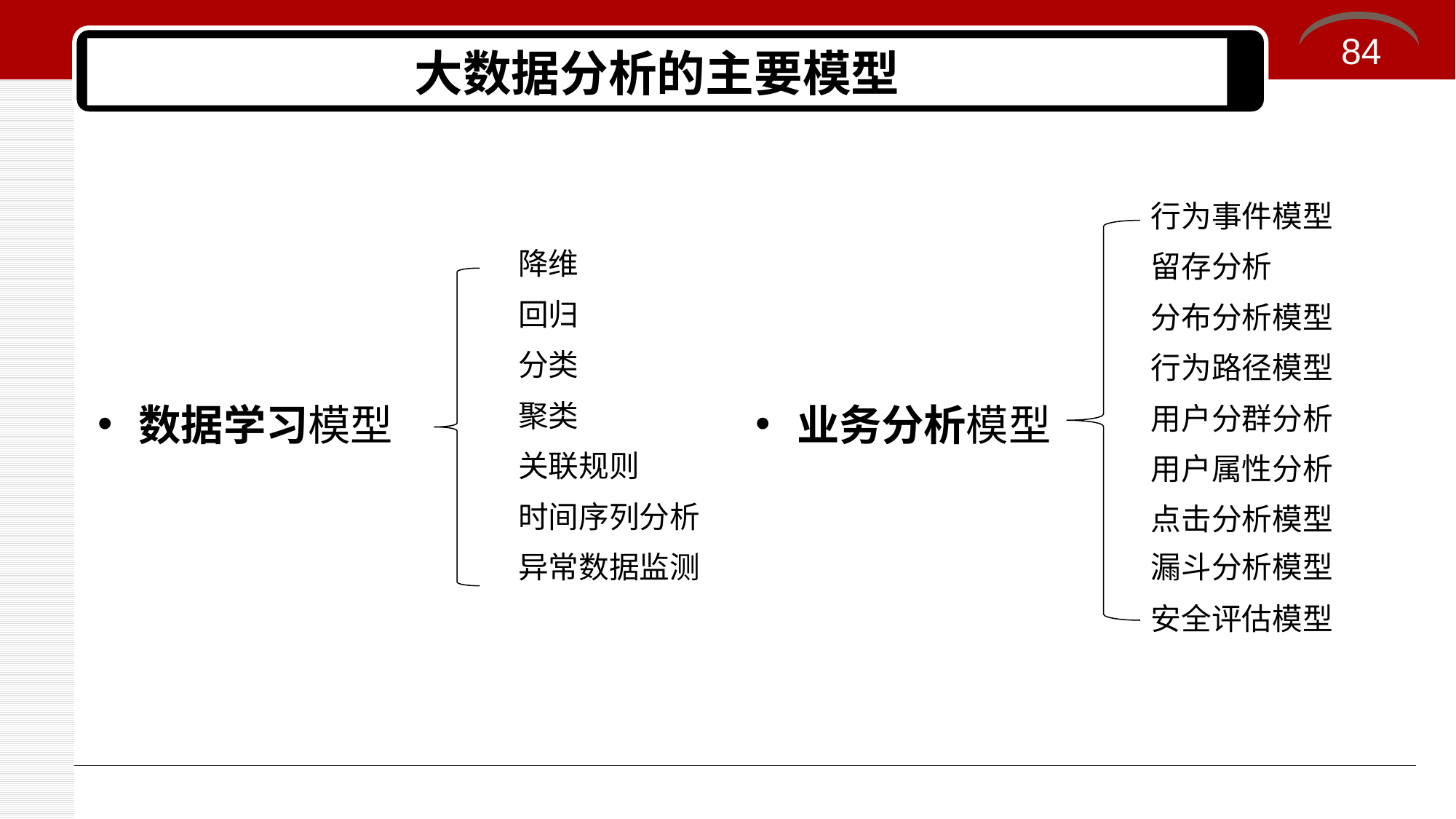

84
# 大数据分析的主要模型
行为事件模型

降维
留存分析

回归
分布分析模型
分类
行为路径模型
聚类
数据学习模型
业务分析模型
用户分群分析
关联规则
用户属性分析
时间序列分析
点击分析模型
异常数据监测
漏斗分析模型
安全评估模型